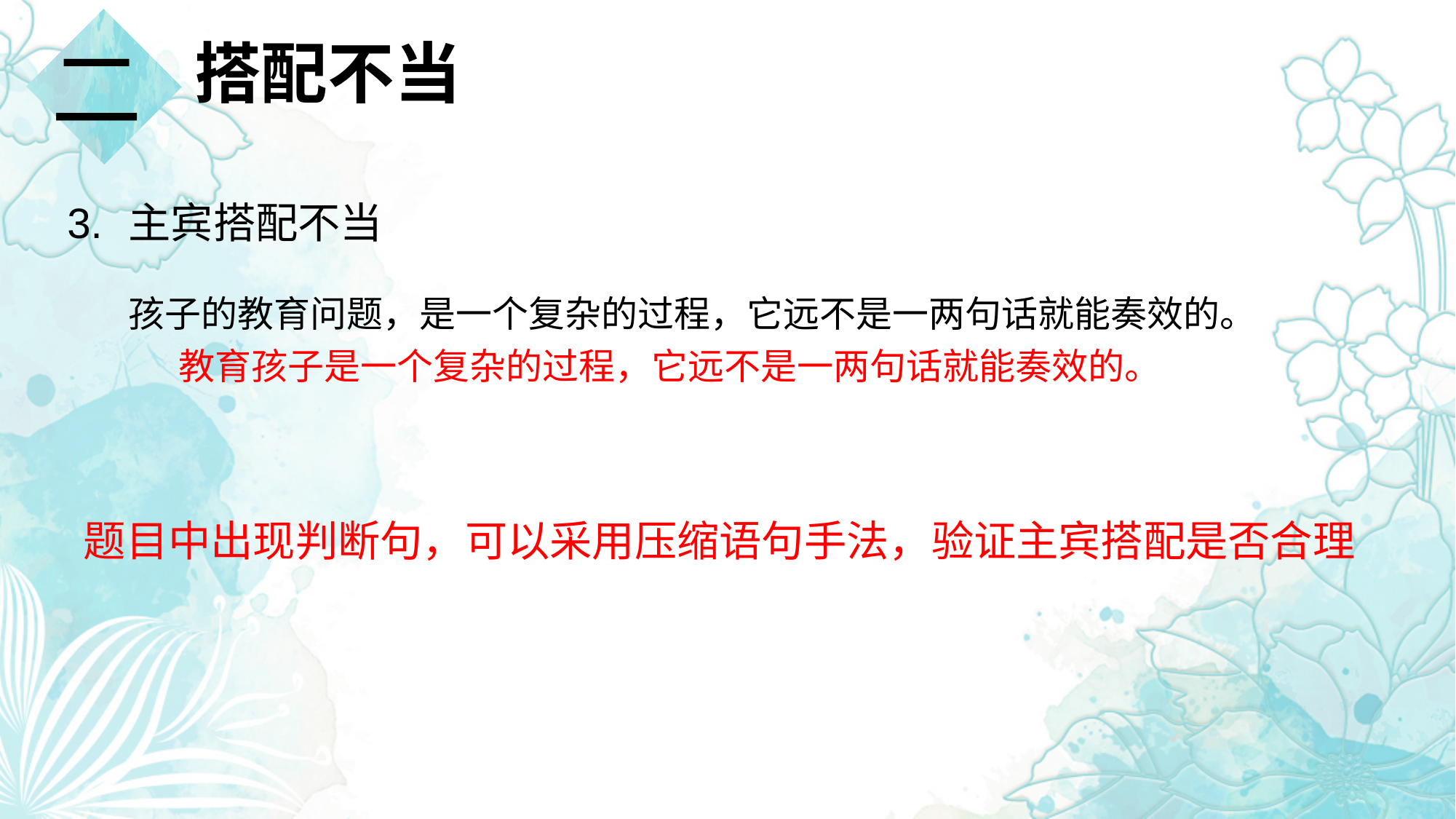

二
搭配不当

主宾搭配不当

孩子的教育问题，是一个复杂的过程，它远不是一两句话就能奏效的。

教育孩子是一个复杂的过程，它远不是一两句话就能奏效的。
题目中出现判断句，可以采用压缩语句手法，验证主宾搭配是否合理